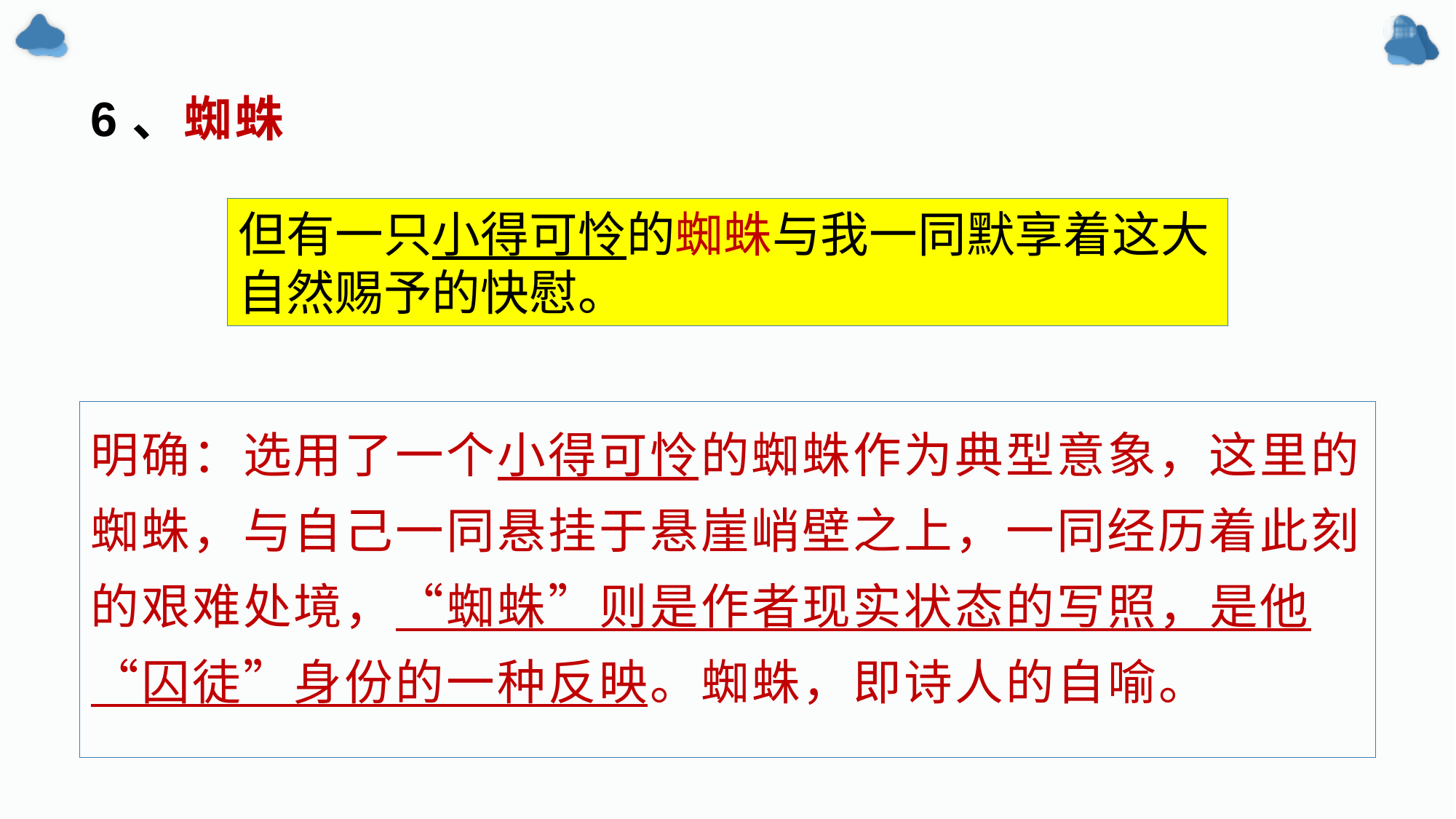

# 6、蜘蛛
但有一只小得可怜的蜘蛛与我一同默享着这大自然赐予的快慰。
明确：选用了一个小得可怜的蜘蛛作为典型意象，这里的蜘蛛，与自己一同悬挂于悬崖峭壁之上，一同经历着此刻的艰难处境，“蜘蛛”则是作者现实状态的写照，是他“囚徒”身份的一种反映。蜘蛛，即诗人的自喻。